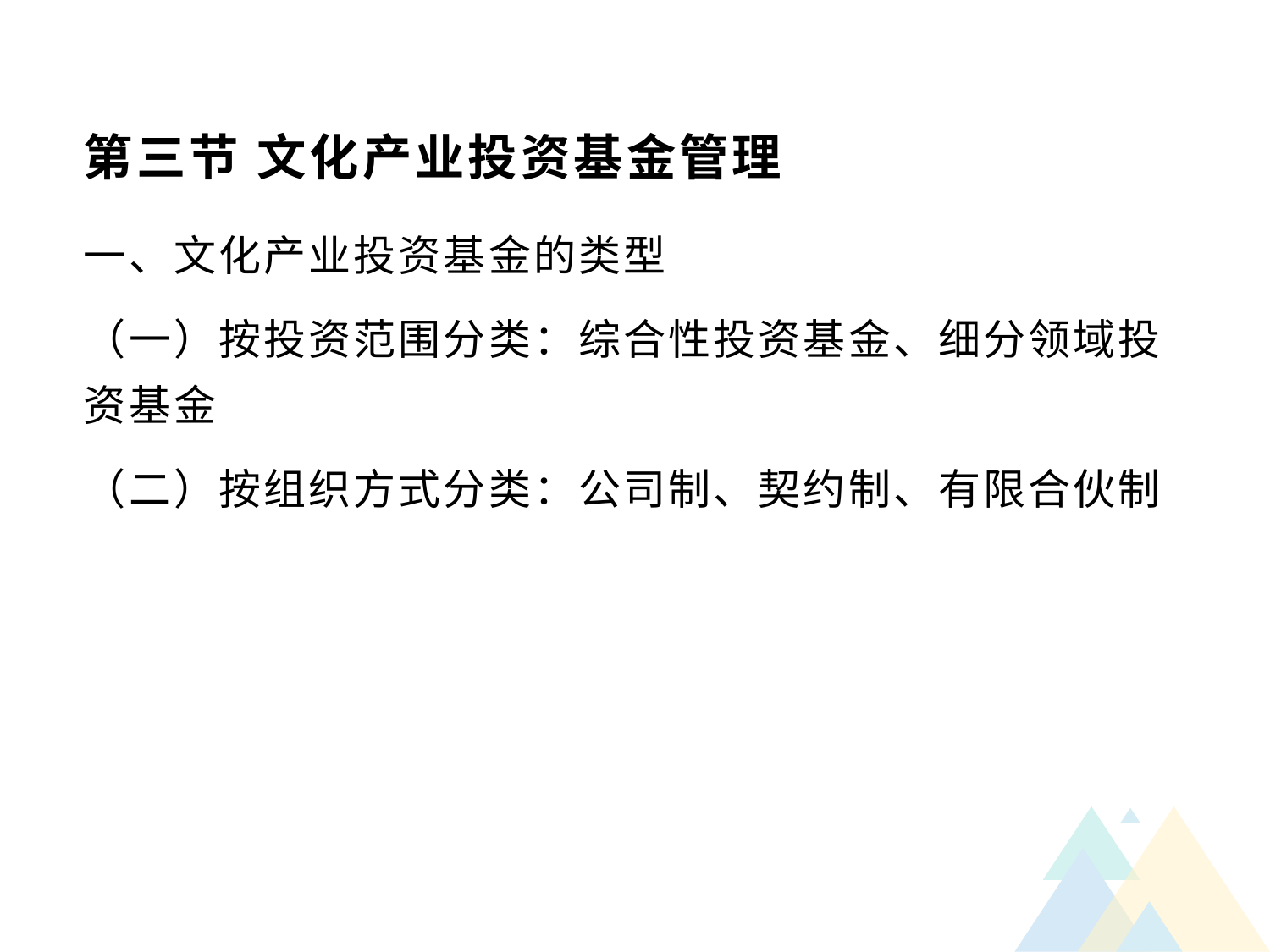

# 第三节 文化产业投资基金管理
一、文化产业投资基金的类型
（一）按投资范围分类：综合性投资基金、细分领域投资基金
（二）按组织方式分类：公司制、契约制、有限合伙制